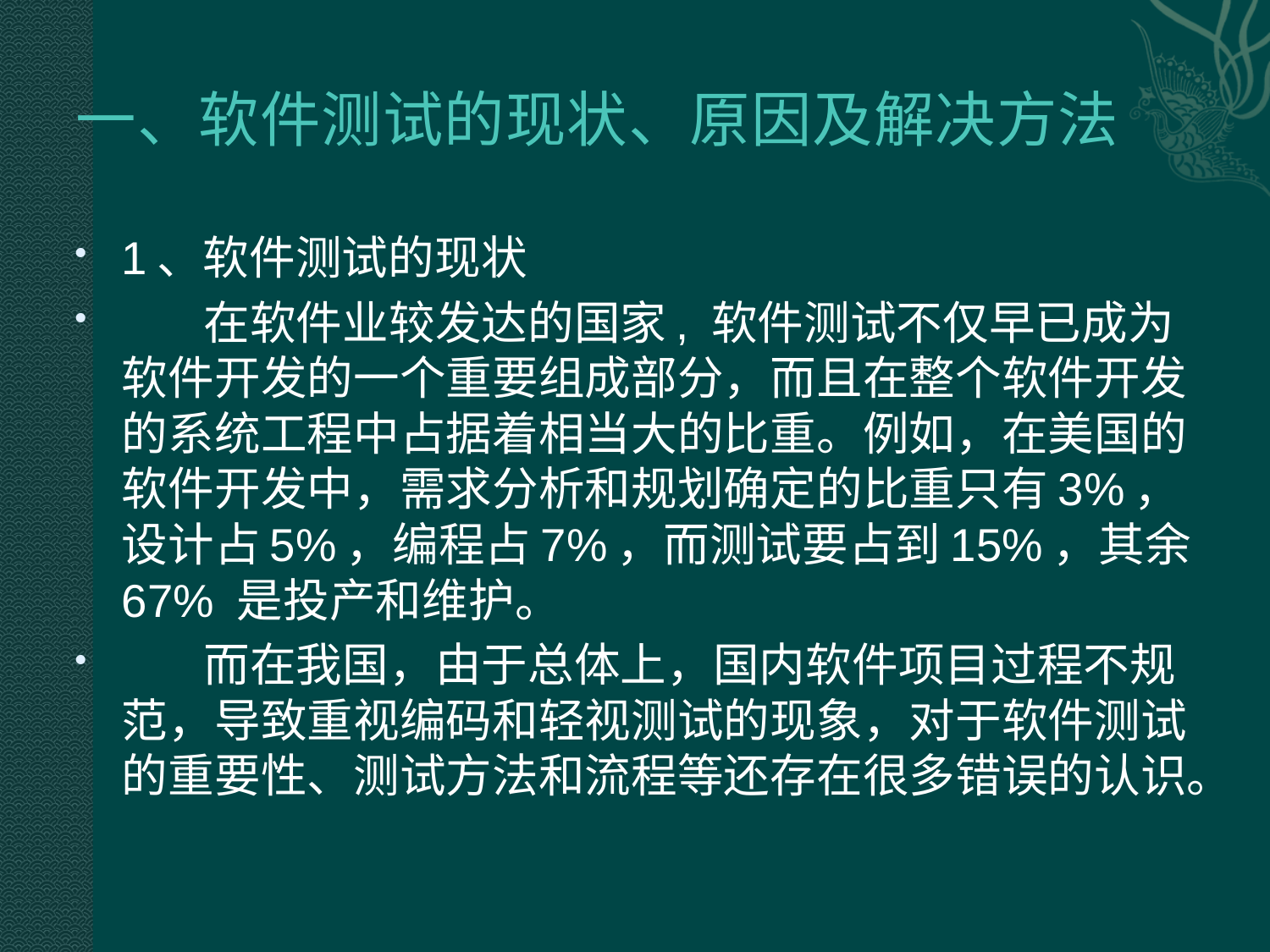

# 一、软件测试的现状、原因及解决方法
1、软件测试的现状
       在软件业较发达的国家, 软件测试不仅早已成为软件开发的一个重要组成部分，而且在整个软件开发的系统工程中占据着相当大的比重。例如，在美国的软件开发中，需求分析和规划确定的比重只有3%，设计占5%，编程占7%，而测试要占到15%，其余67% 是投产和维护。
       而在我国，由于总体上，国内软件项目过程不规范，导致重视编码和轻视测试的现象，对于软件测试的重要性、测试方法和流程等还存在很多错误的认识。